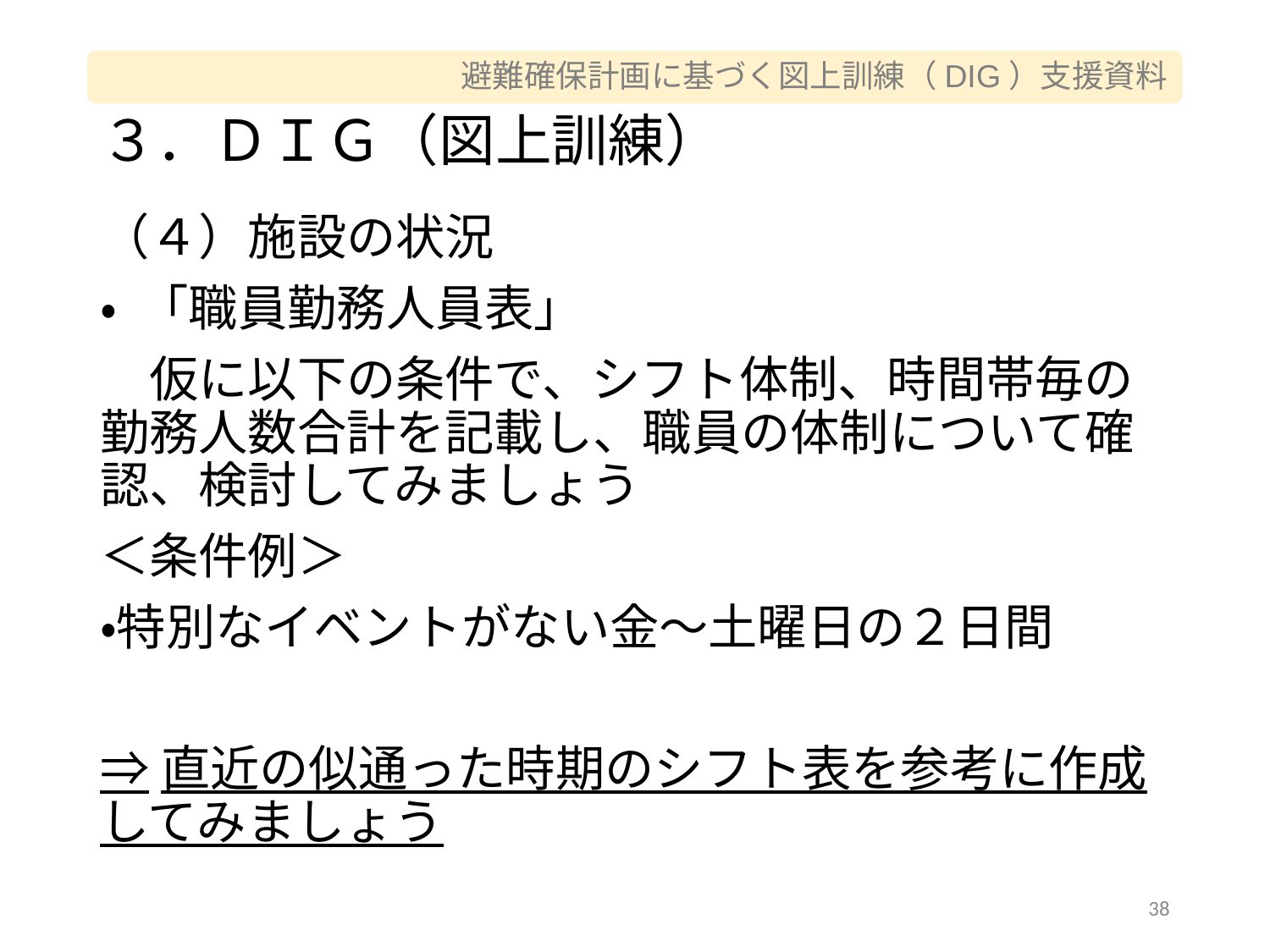

# ３．ＤＩＧ（図上訓練）
（４）施設の状況
• 「職員勤務人員表」
　仮に以下の条件で、シフト体制、時間帯毎の勤務人数合計を記載し、職員の体制について確認、検討してみましょう
＜条件例＞
・特別なイベントがない金～土曜日の２日間

⇒直近の似通った時期のシフト表を参考に作成してみましょう
38